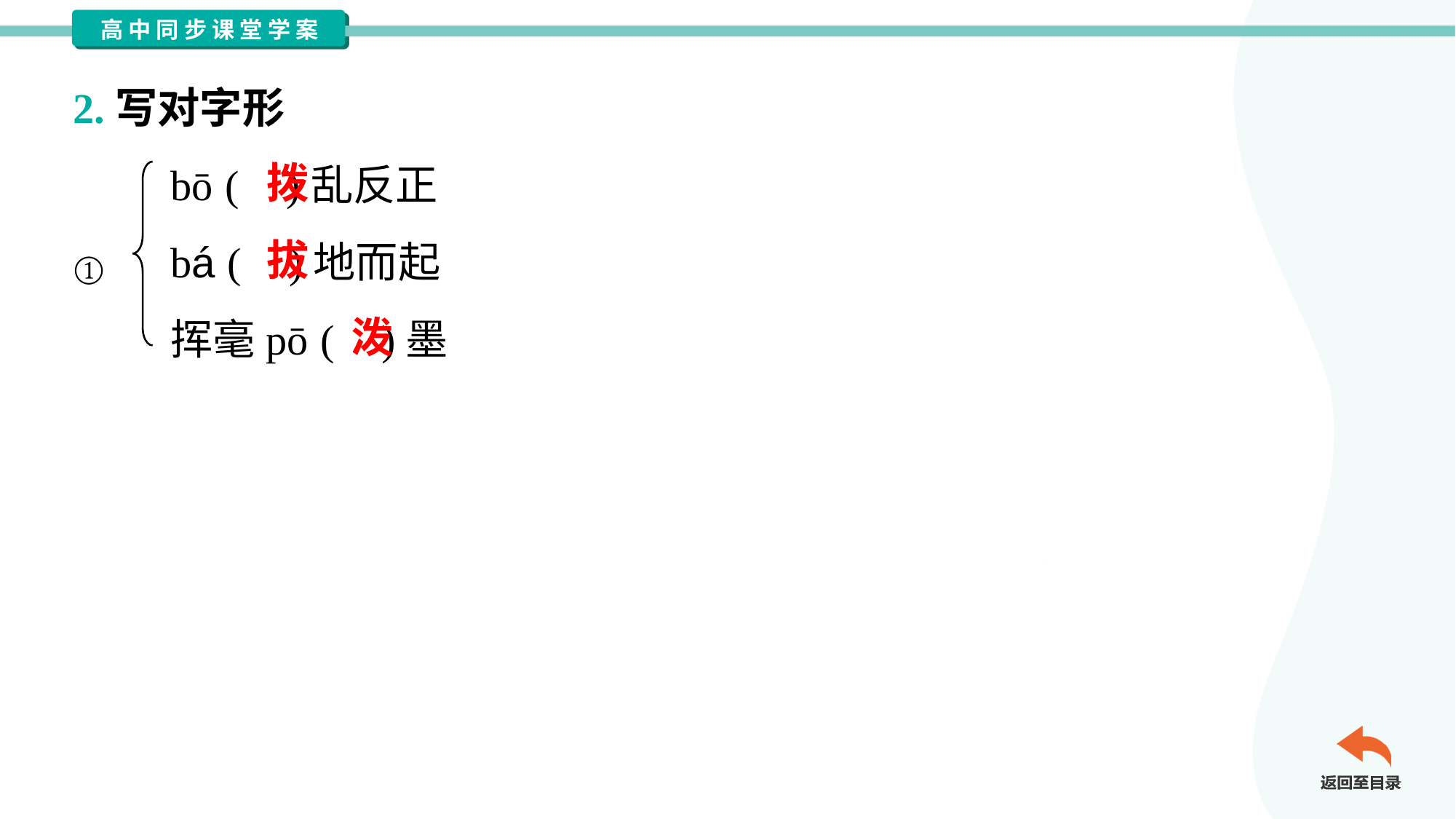

2.写对字形
bō (    )乱反正
bá (    )地而起
挥毫pō (    )墨
拨

拔
①

泼